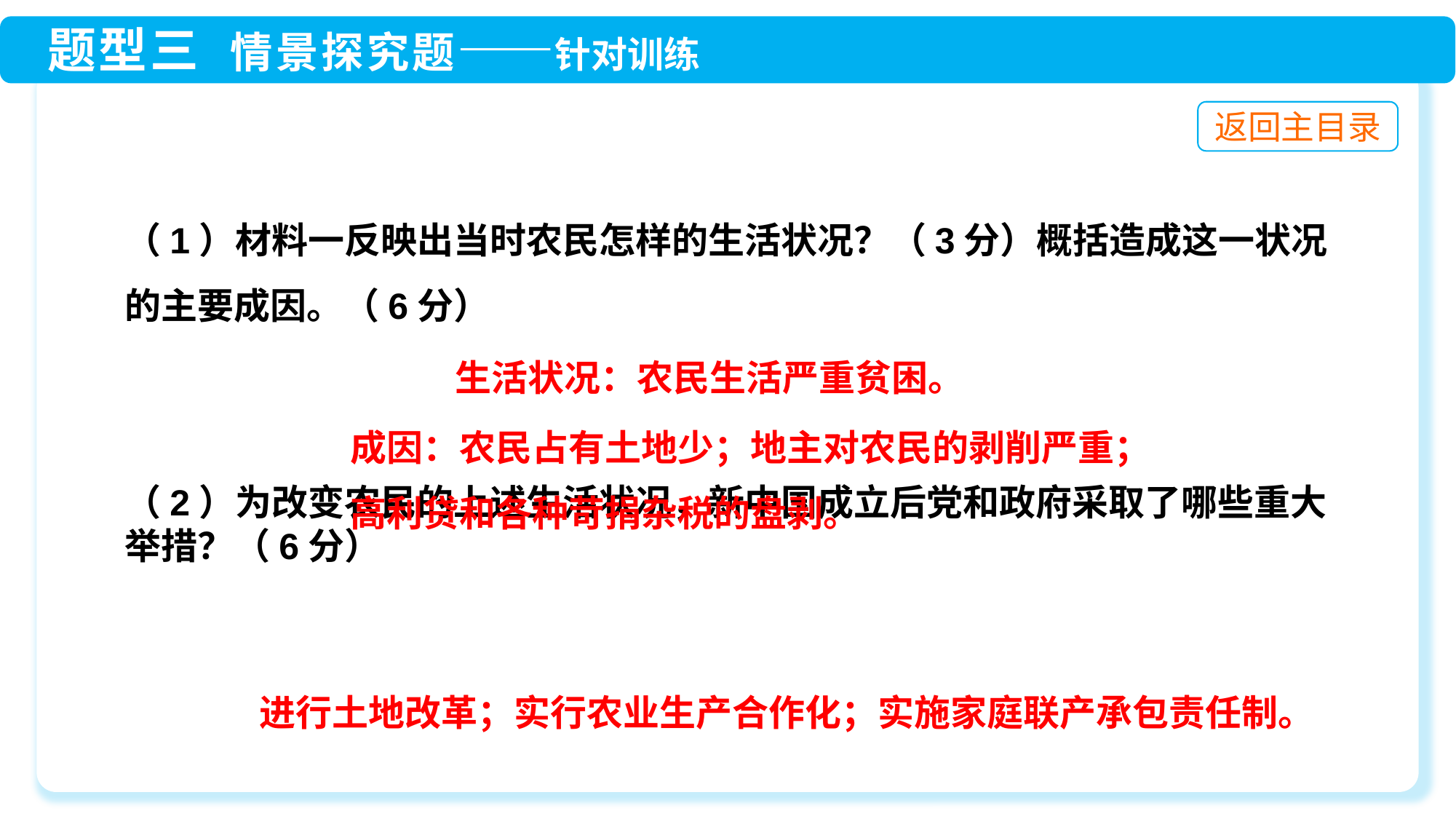

（1）材料一反映出当时农民怎样的生活状况？（3分）概括造成这一状况的主要成因。（6分）

（2）为改变农民的上述生活状况，新中国成立后党和政府采取了哪些重大举措？（6分）
生活状况：农民生活严重贫困。
成因：农民占有土地少；地主对农民的剥削严重；
高利贷和各种苛捐杂税的盘剥。
进行土地改革；实行农业生产合作化；实施家庭联产承包责任制。